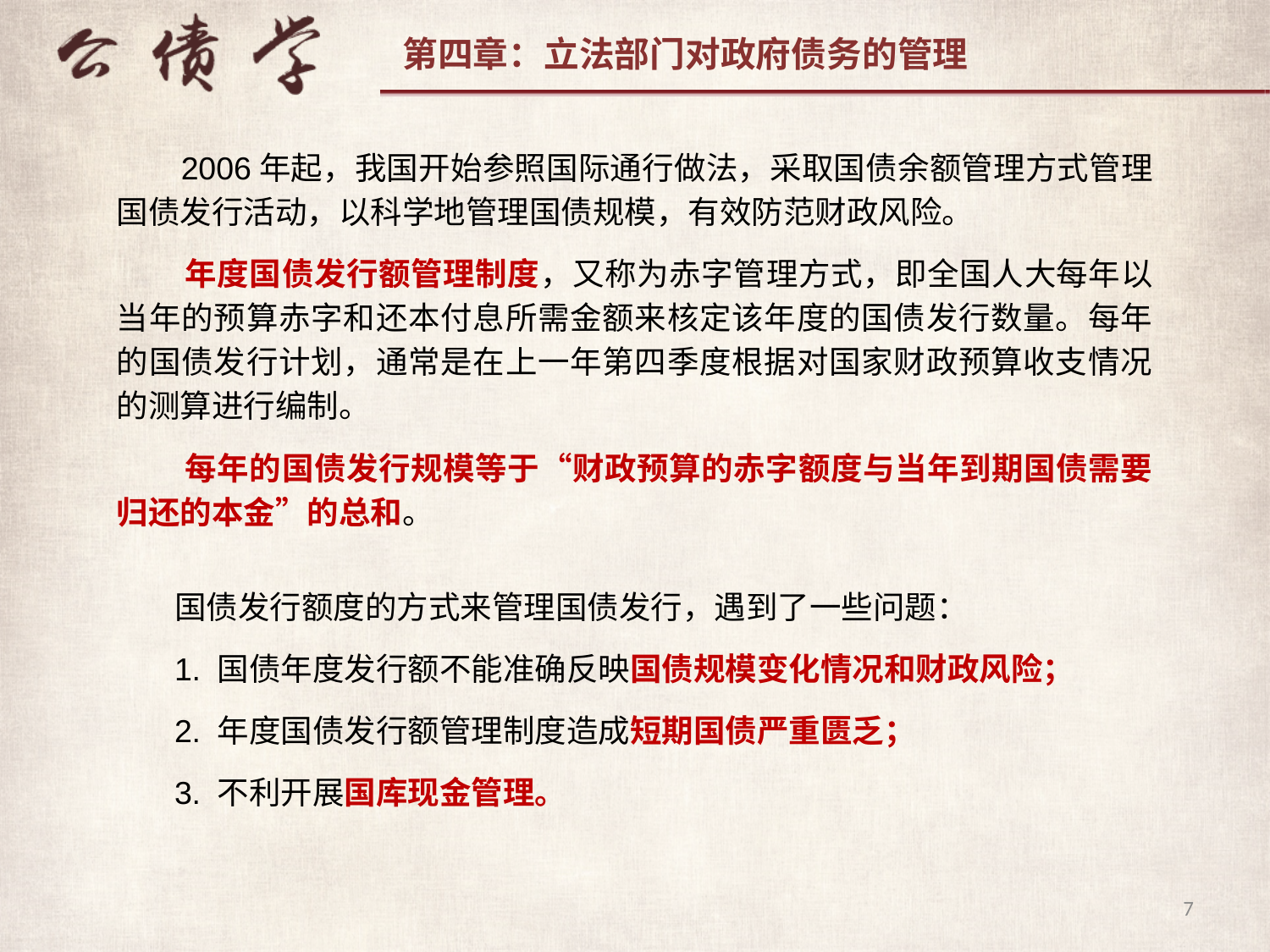

2006年起，我国开始参照国际通行做法，采取国债余额管理方式管理国债发行活动，以科学地管理国债规模，有效防范财政风险。
   年度国债发行额管理制度，又称为赤字管理方式，即全国人大每年以当年的预算赤字和还本付息所需金额来核定该年度的国债发行数量。每年的国债发行计划，通常是在上一年第四季度根据对国家财政预算收支情况的测算进行编制。
   每年的国债发行规模等于“财政预算的赤字额度与当年到期国债需要归还的本金”的总和。
国债发行额度的方式来管理国债发行，遇到了一些问题：
1. 国债年度发行额不能准确反映国债规模变化情况和财政风险；
2. 年度国债发行额管理制度造成短期国债严重匮乏；
3. 不利开展国库现金管理。
7